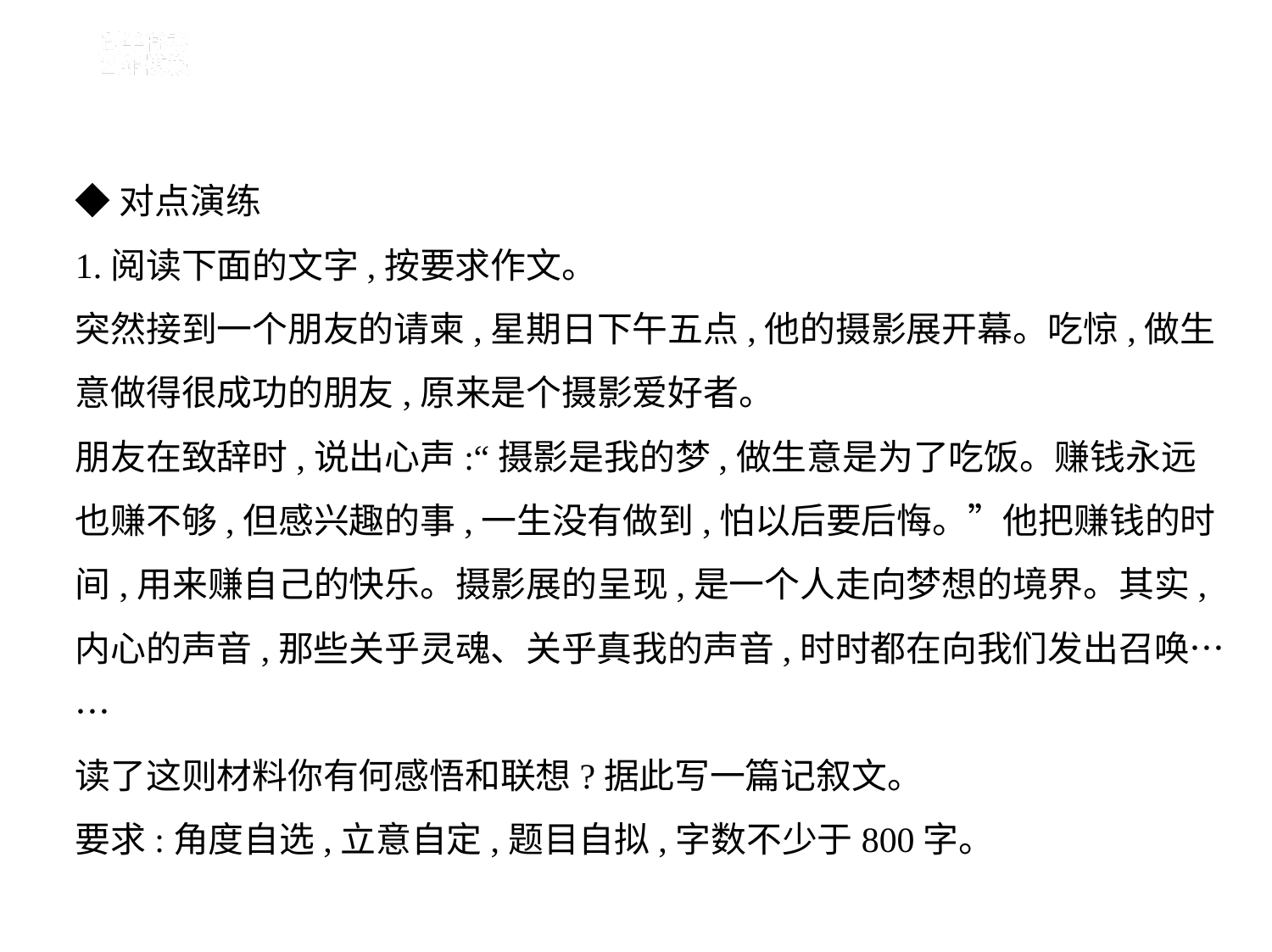

◆对点演练
1.阅读下面的文字,按要求作文。
突然接到一个朋友的请柬,星期日下午五点,他的摄影展开幕。吃惊,做生
意做得很成功的朋友,原来是个摄影爱好者。
朋友在致辞时,说出心声:“摄影是我的梦,做生意是为了吃饭。赚钱永远
也赚不够,但感兴趣的事,一生没有做到,怕以后要后悔。”他把赚钱的时
间,用来赚自己的快乐。摄影展的呈现,是一个人走向梦想的境界。其实,
内心的声音,那些关乎灵魂、关乎真我的声音,时时都在向我们发出召唤…
…
读了这则材料你有何感悟和联想?据此写一篇记叙文。
要求:角度自选,立意自定,题目自拟,字数不少于800字。